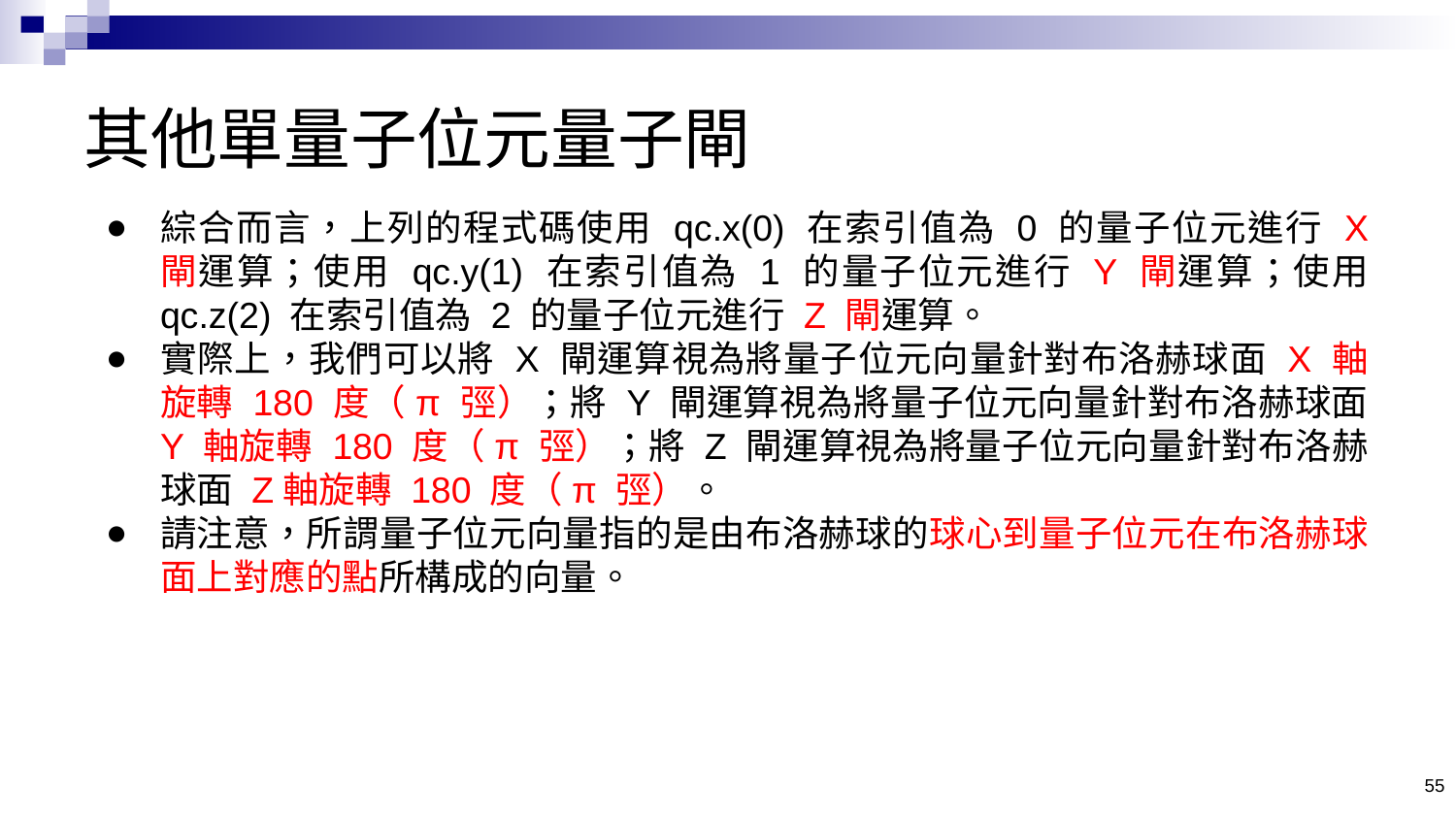

# 其他單量子位元量子閘
綜合而言，上列的程式碼使用 qc.x(0) 在索引值為 0 的量子位元進行 X 閘運算；使用 qc.y(1) 在索引值為 1 的量子位元進行 Y 閘運算；使用 qc.z(2) 在索引值為 2 的量子位元進行 Z 閘運算。
實際上，我們可以將 X 閘運算視為將量子位元向量針對布洛赫球面 X 軸旋轉 180 度（π 弳）；將 Y 閘運算視為將量子位元向量針對布洛赫球面 Y 軸旋轉 180 度（π 弳）；將 Z 閘運算視為將量子位元向量針對布洛赫球面 Z軸旋轉 180 度（π 弳）。
請注意，所謂量子位元向量指的是由布洛赫球的球心到量子位元在布洛赫球面上對應的點所構成的向量。

55